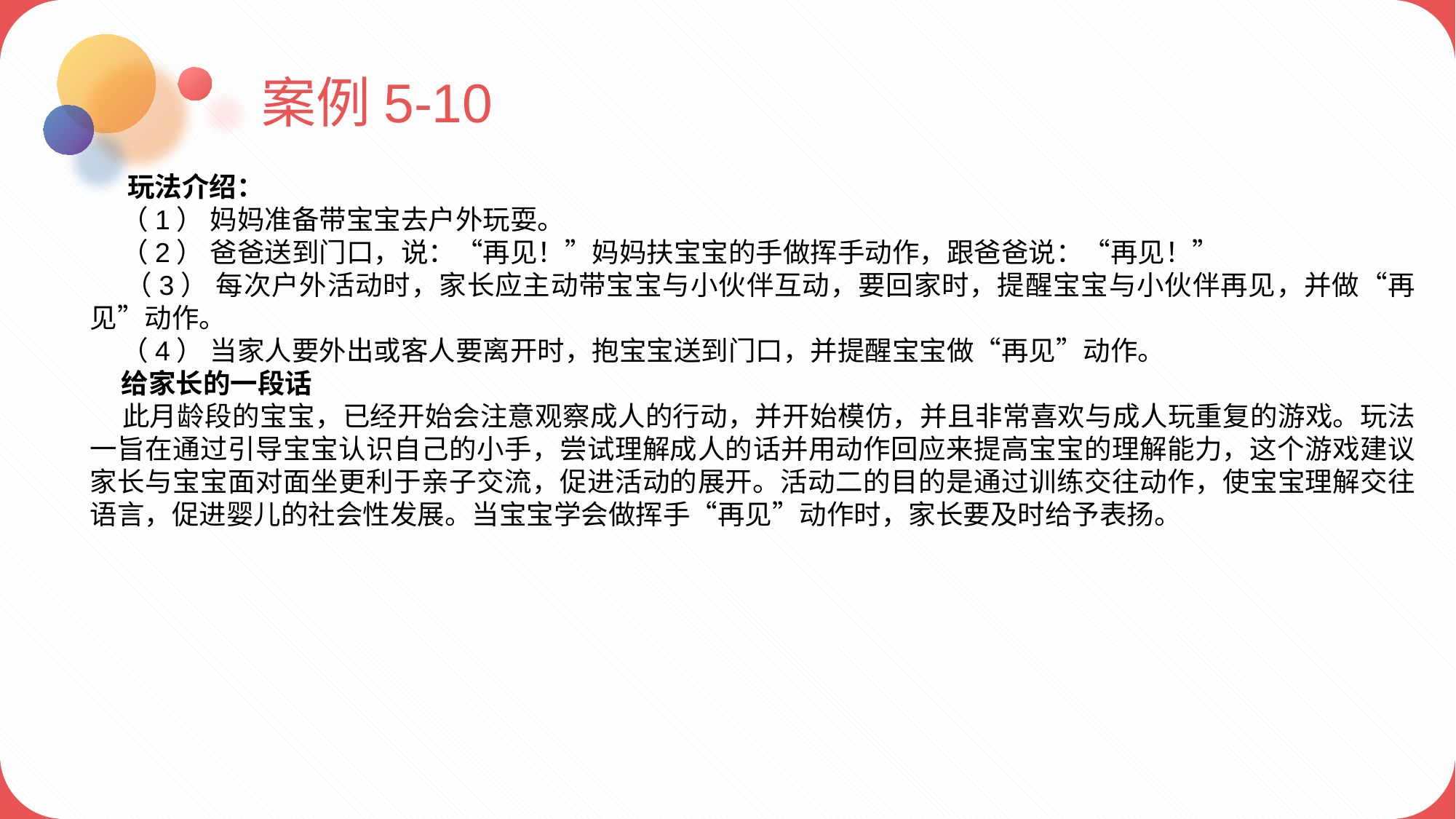

案例5-10
     玩法介绍：
    （1） 妈妈准备带宝宝去户外玩耍。
    （2） 爸爸送到门口，说：“再见！”妈妈扶宝宝的手做挥手动作，跟爸爸说：“再见！”
    （3） 每次户外活动时，家长应主动带宝宝与小伙伴互动，要回家时，提醒宝宝与小伙伴再见，并做“再见”动作。
    （4） 当家人要外出或客人要离开时，抱宝宝送到门口，并提醒宝宝做“再见”动作。
    给家长的一段话
    此月龄段的宝宝，已经开始会注意观察成人的行动，并开始模仿，并且非常喜欢与成人玩重复的游戏。玩法一旨在通过引导宝宝认识自己的小手，尝试理解成人的话并用动作回应来提高宝宝的理解能力，这个游戏建议家长与宝宝面对面坐更利于亲子交流，促进活动的展开。活动二的目的是通过训练交往动作，使宝宝理解交往语言，促进婴儿的社会性发展。当宝宝学会做挥手“再见”动作时，家长要及时给予表扬。